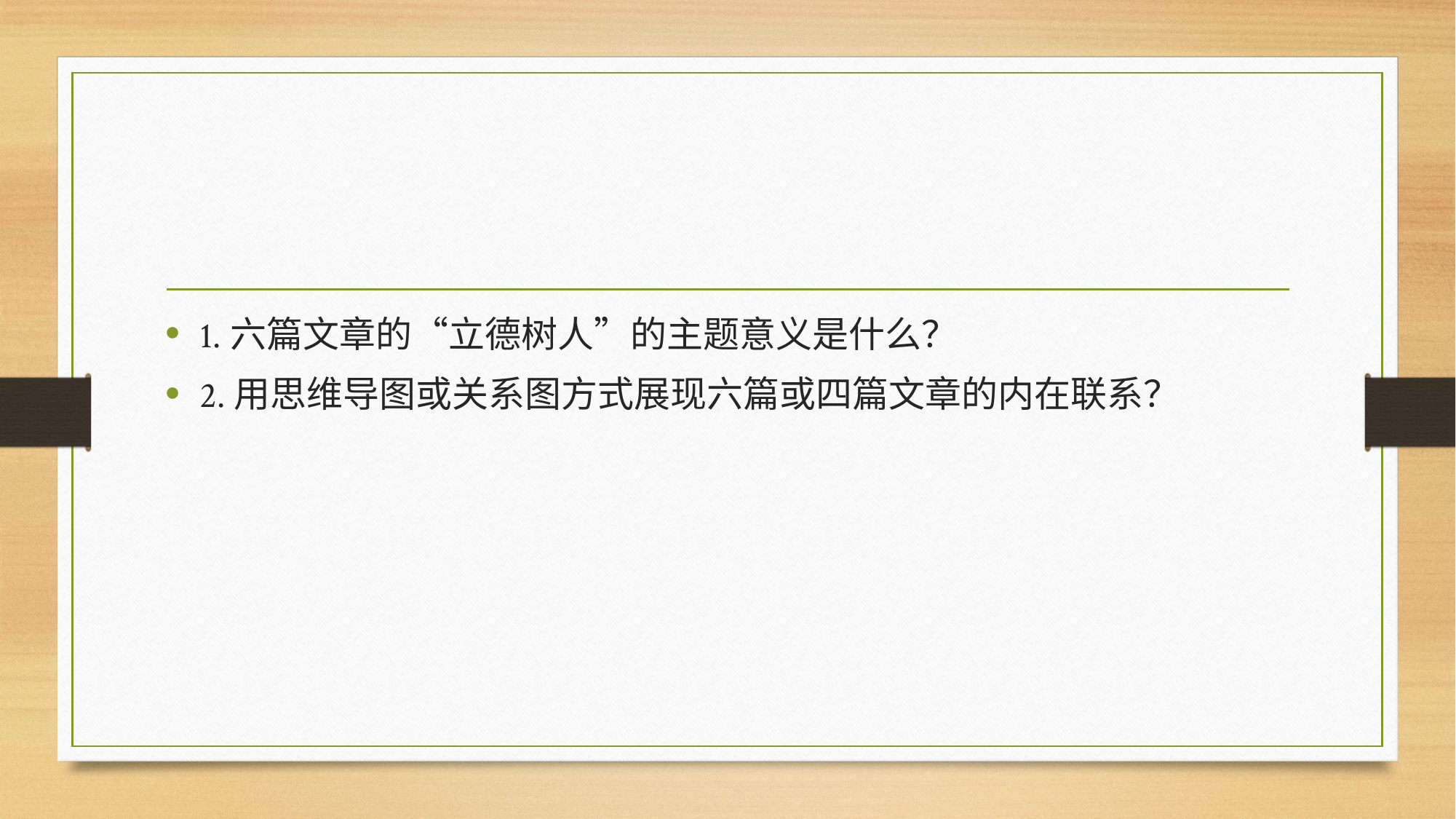

1.六篇文章的“立德树人”的主题意义是什么？
2.用思维导图或关系图方式展现六篇或四篇文章的内在联系？